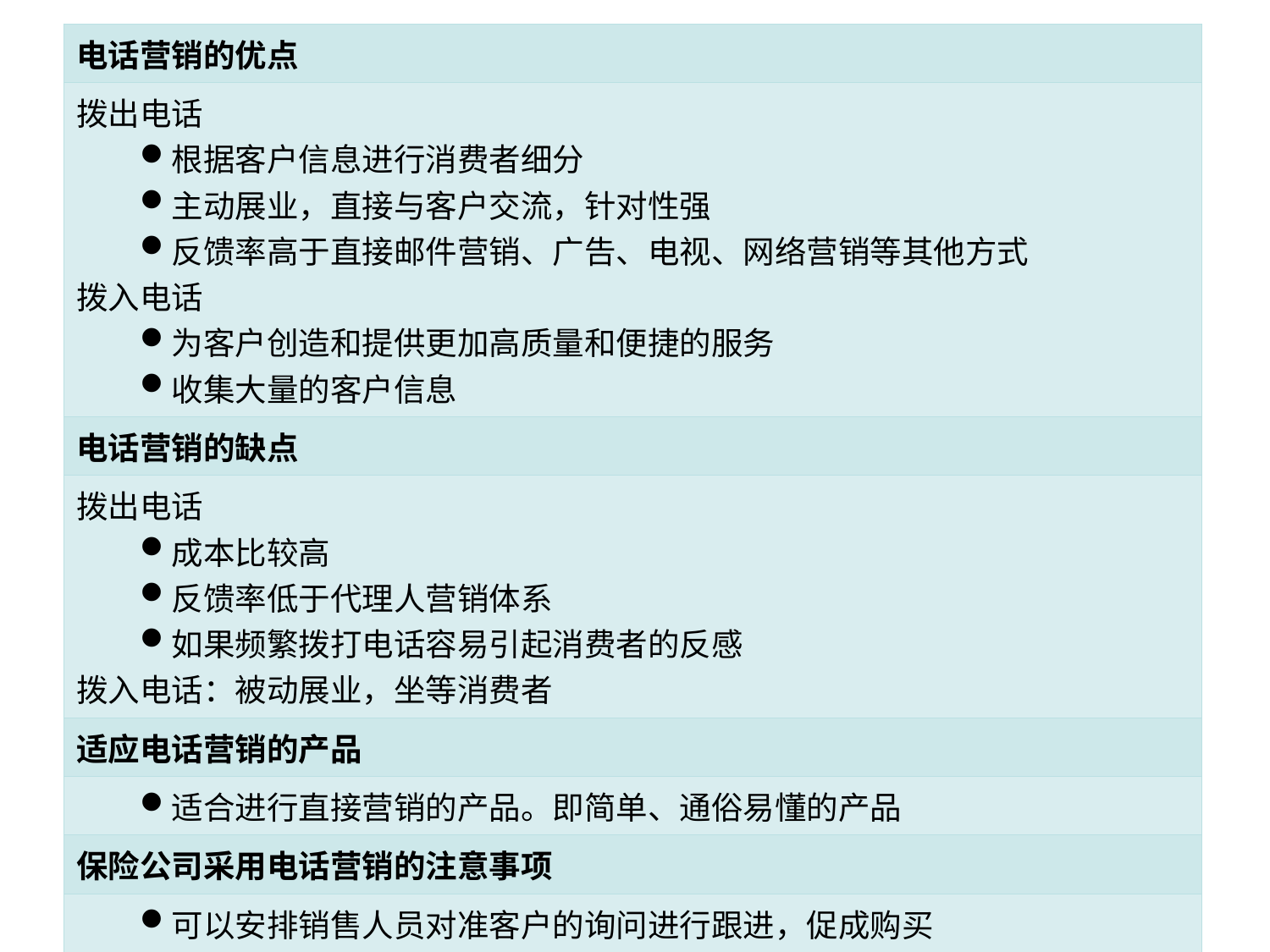

| 电话营销的优点 |
| --- |
| 拨出电话 根据客户信息进行消费者细分 主动展业，直接与客户交流，针对性强 反馈率高于直接邮件营销、广告、电视、网络营销等其他方式 拨入电话 为客户创造和提供更加高质量和便捷的服务 收集大量的客户信息 |
| 电话营销的缺点 |
| 拨出电话 成本比较高 反馈率低于代理人营销体系 如果频繁拨打电话容易引起消费者的反感 拨入电话：被动展业，坐等消费者 |
| 适应电话营销的产品 |
| 适合进行直接营销的产品。即简单、通俗易懂的产品 |
| 保险公司采用电话营销的注意事项 |
| 可以安排销售人员对准客户的询问进行跟进，促成购买 注意拨打电话的频繁程度，不要打扰消费者的正常工作和生活 可以提供多种客户服务，并把各种服务尽量细化 |